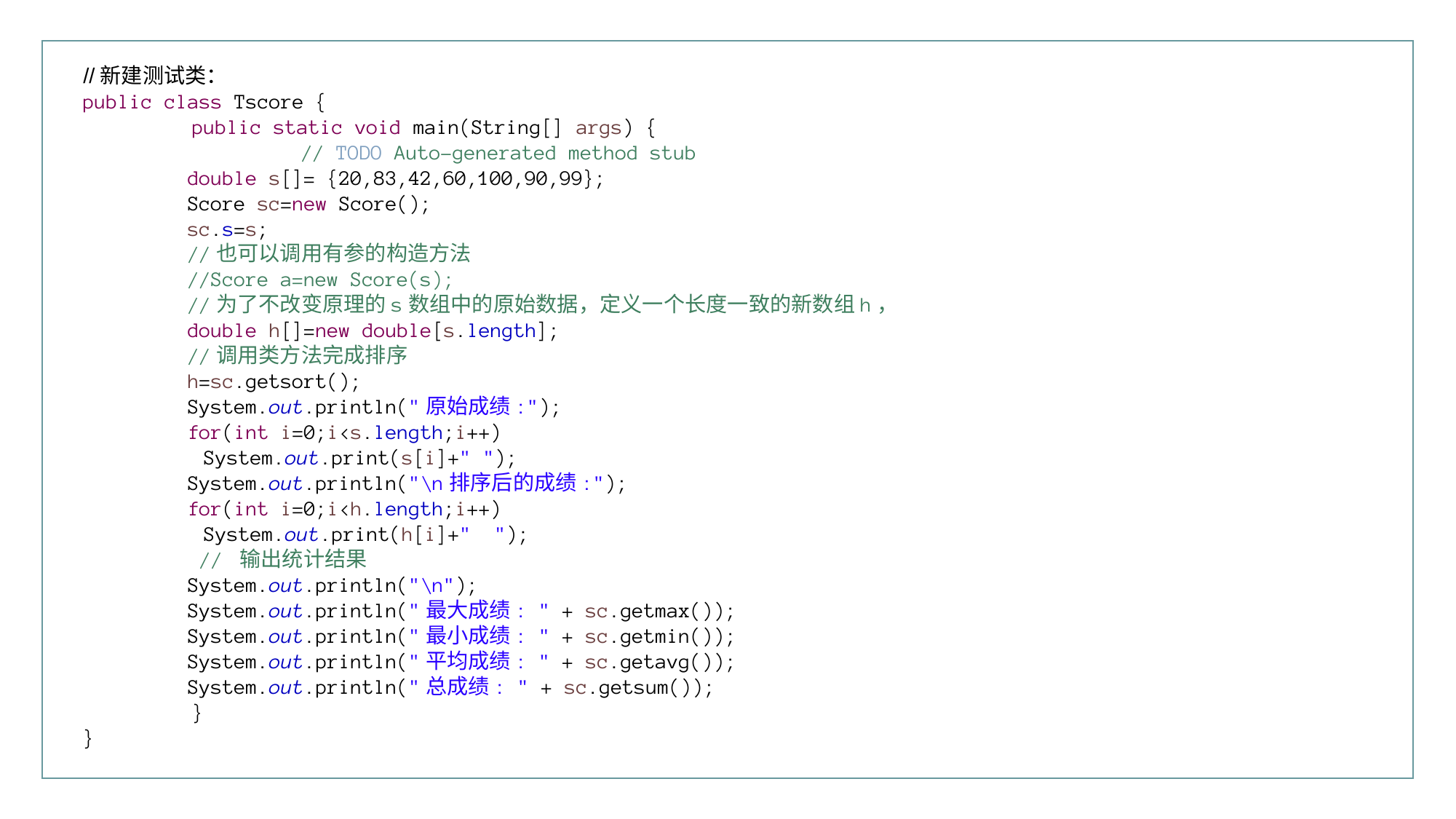

行业PPT模板http://www.XX.com/hangye/

//新建测试类：
public class Tscore {
	public static void main(String[] args) {
		// TODO Auto-generated method stub
         double s[]= {20,83,42,60,100,90,99};
         Score sc=new Score();
         sc.s=s;
         //也可以调用有参的构造方法
         //Score a=new Score(s);
         //为了不改变原理的s数组中的原始数据，定义一个长度一致的新数组h，
         double h[]=new double[s.length];
         //调用类方法完成排序
         h=sc.getsort();
         System.out.println("原始成绩:");
         for(int i=0;i<s.length;i++)
        	 System.out.print(s[i]+" ");
         System.out.println("\n排序后的成绩:");
         for(int i=0;i<h.length;i++)
        	 System.out.print(h[i]+"  ");
          // 输出统计结果
         System.out.println("\n");
         System.out.println("最大成绩: " + sc.getmax());
         System.out.println("最小成绩: " + sc.getmin());
         System.out.println("平均成绩: " + sc.getavg());
         System.out.println("总成绩: " + sc.getsum());
	}
}